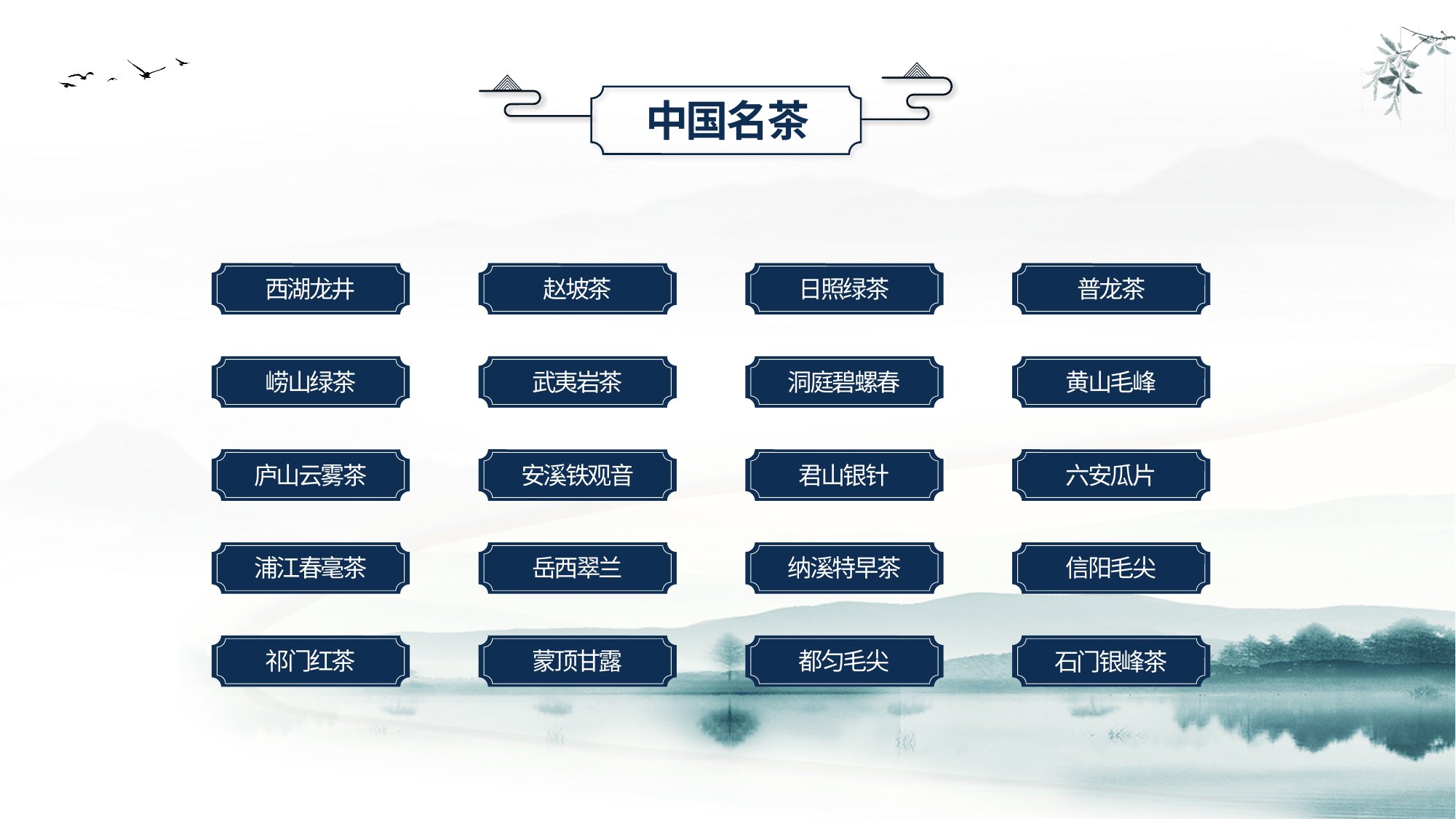

中国名茶

西湖龙井
赵坡茶
日照绿茶
普龙茶

崂山绿茶
武夷岩茶
洞庭碧螺春
黄山毛峰

庐山云雾茶
安溪铁观音
君山银针
六安瓜片

浦江春毫茶
岳西翠兰
纳溪特早茶
信阳毛尖

祁门红茶
蒙顶甘露
都匀毛尖
石门银峰茶